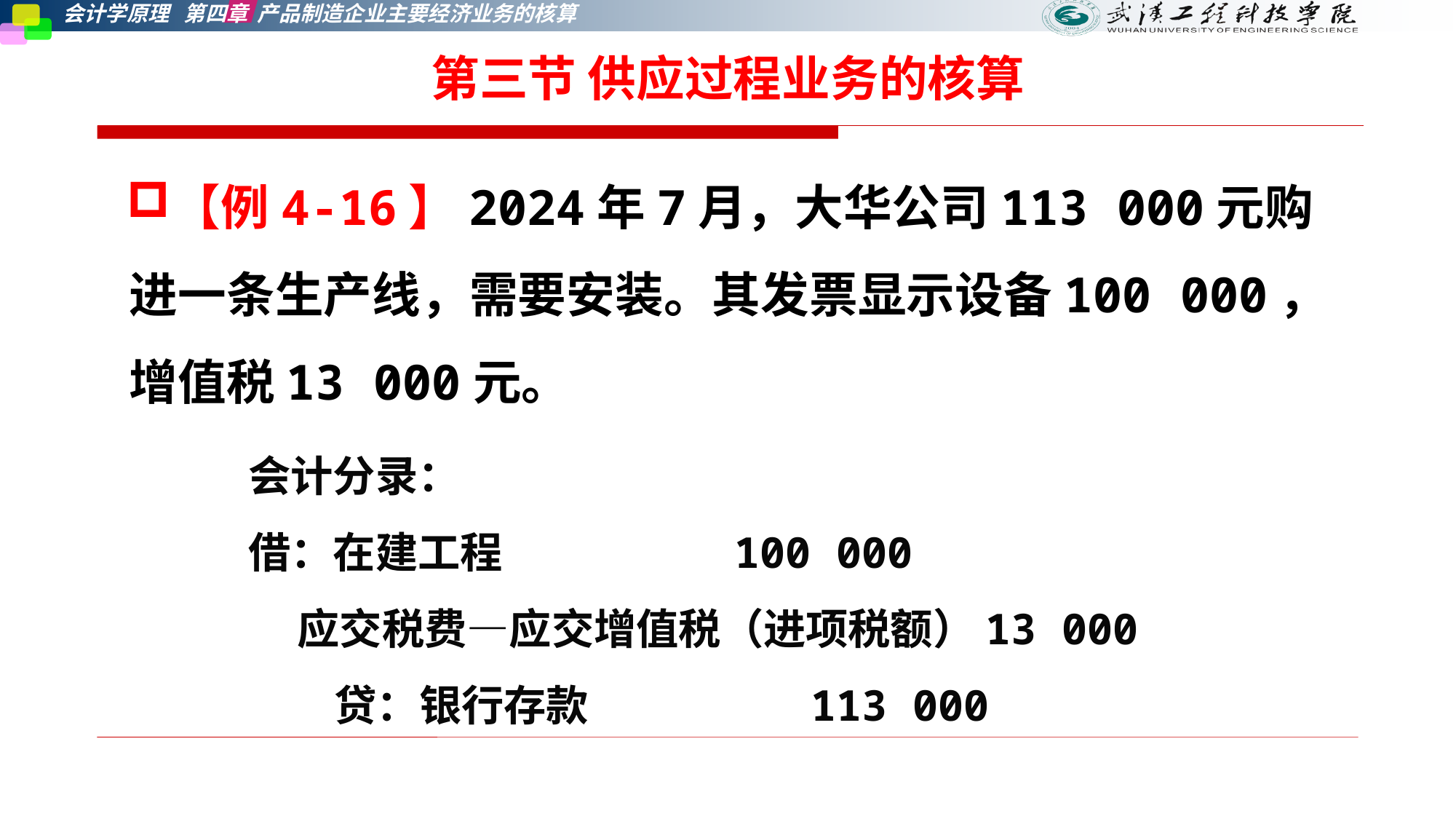

第三节 供应过程业务的核算
【例4-16】2024年7月，大华公司113 000元购进一条生产线，需要安装。其发票显示设备100 000，增值税13 000元。
会计分录：
借：在建工程                       100 000
    应交税费—应交增值税（进项税额）13 000
贷：银行存款                      113 000